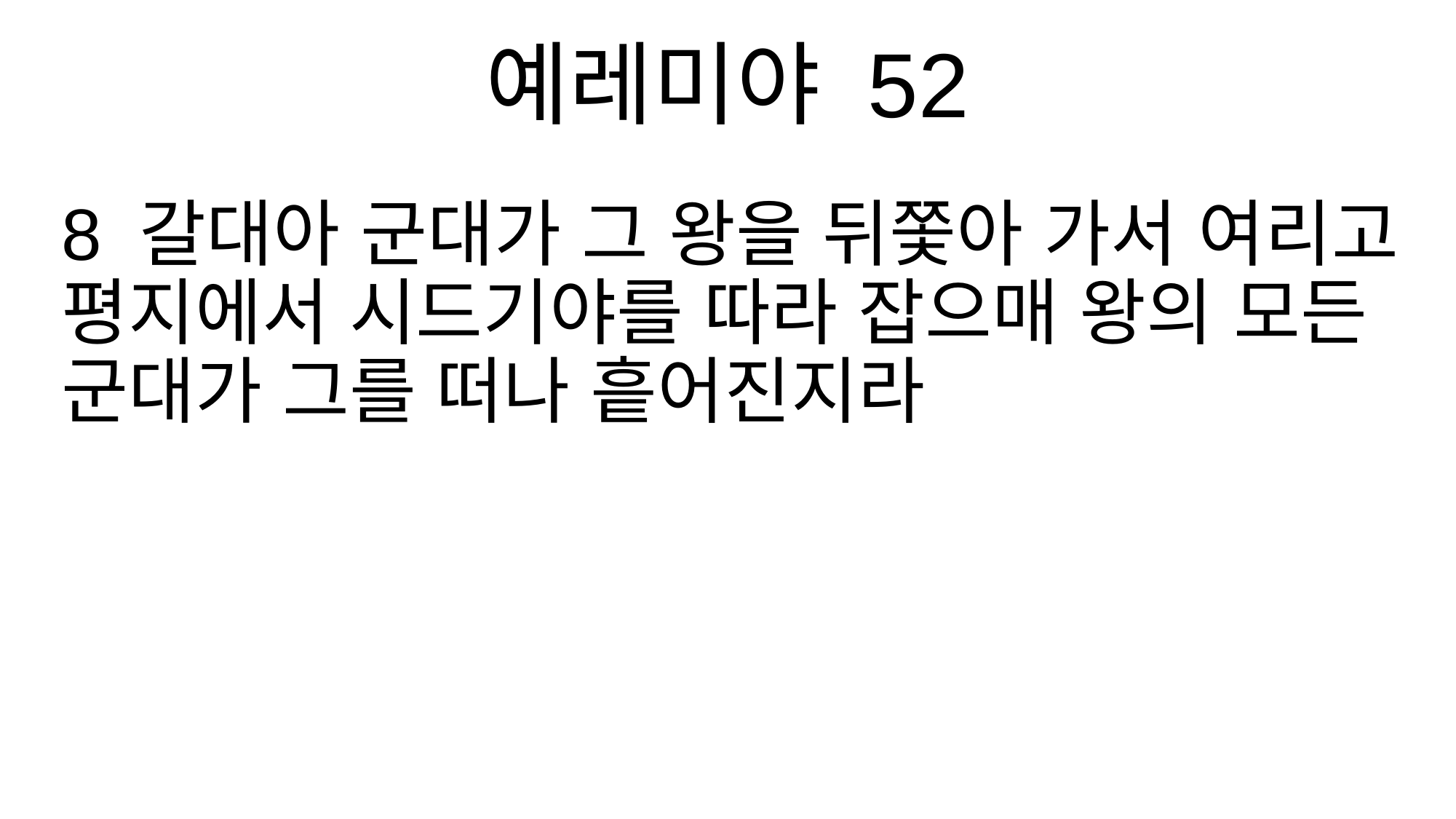

예레미야 52
8 갈대아 군대가 그 왕을 뒤쫓아 가서 여리고 평지에서 시드기야를 따라 잡으매 왕의 모든 군대가 그를 떠나 흩어진지라